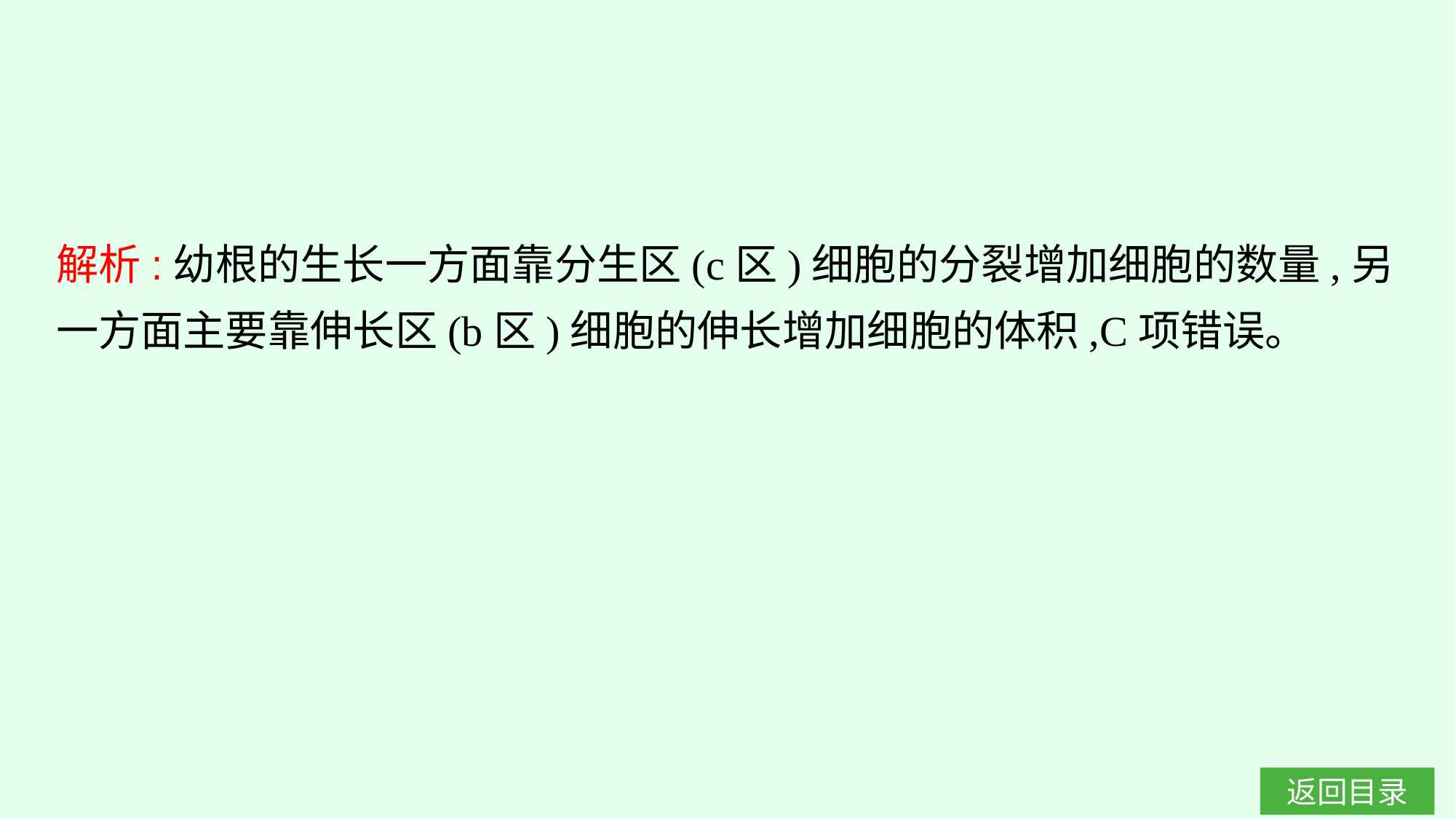

解析:幼根的生长一方面靠分生区(c区)细胞的分裂增加细胞的数量,另一方面主要靠伸长区(b区)细胞的伸长增加细胞的体积,C项错误。